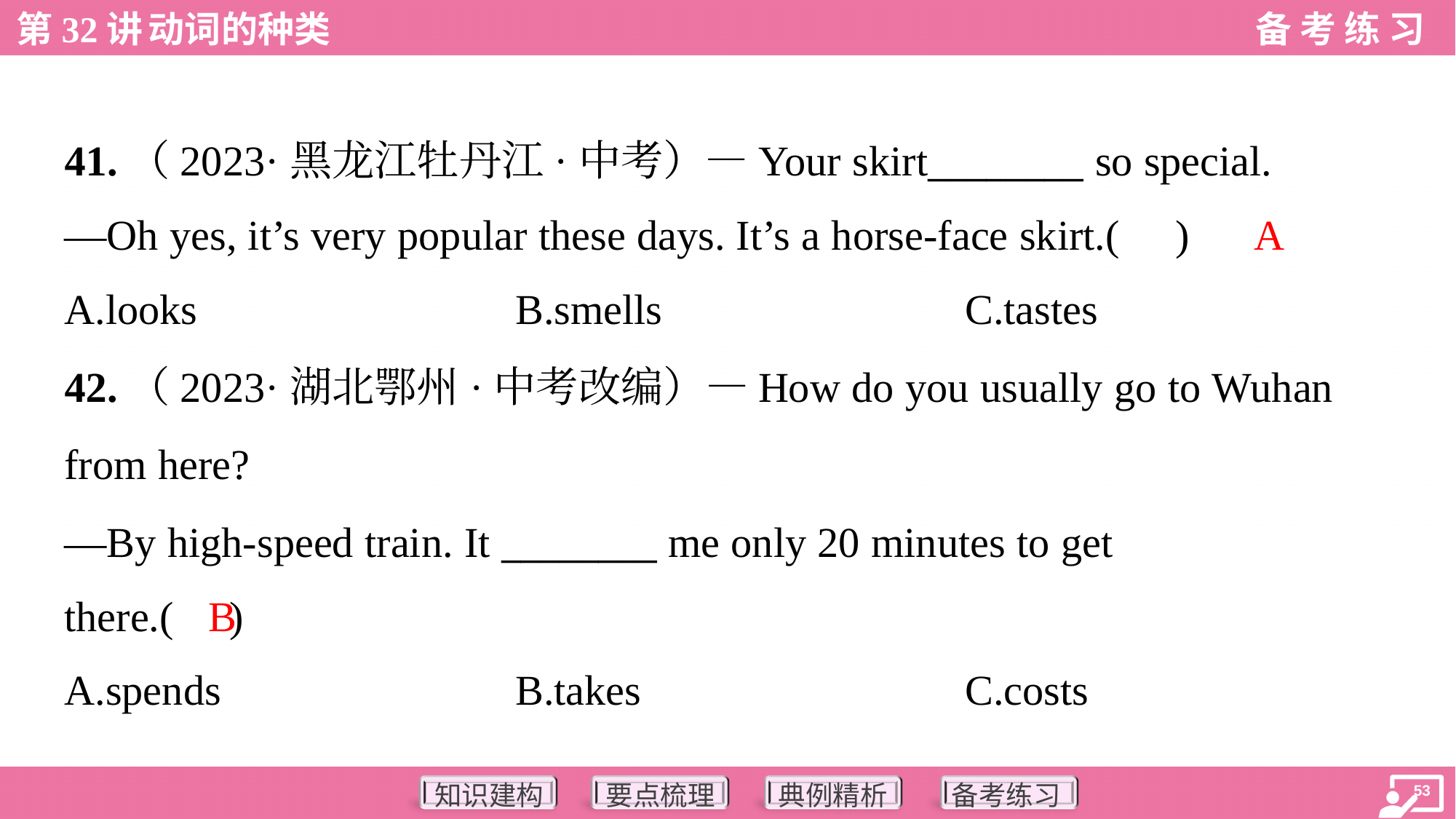

41.（2023·黑龙江牡丹江·中考）—Your skirt________ so special.
—Oh yes, it’s very popular these days. It’s a horse-face skirt.(     )
A
A.looks	B.smells	C.tastes
42.（2023·湖北鄂州·中考改编）—How do you usually go to Wuhan
from here?
—By high-speed train. It ________ me only 20 minutes to get
there.(     )
B
A.spends	B.takes	C.costs